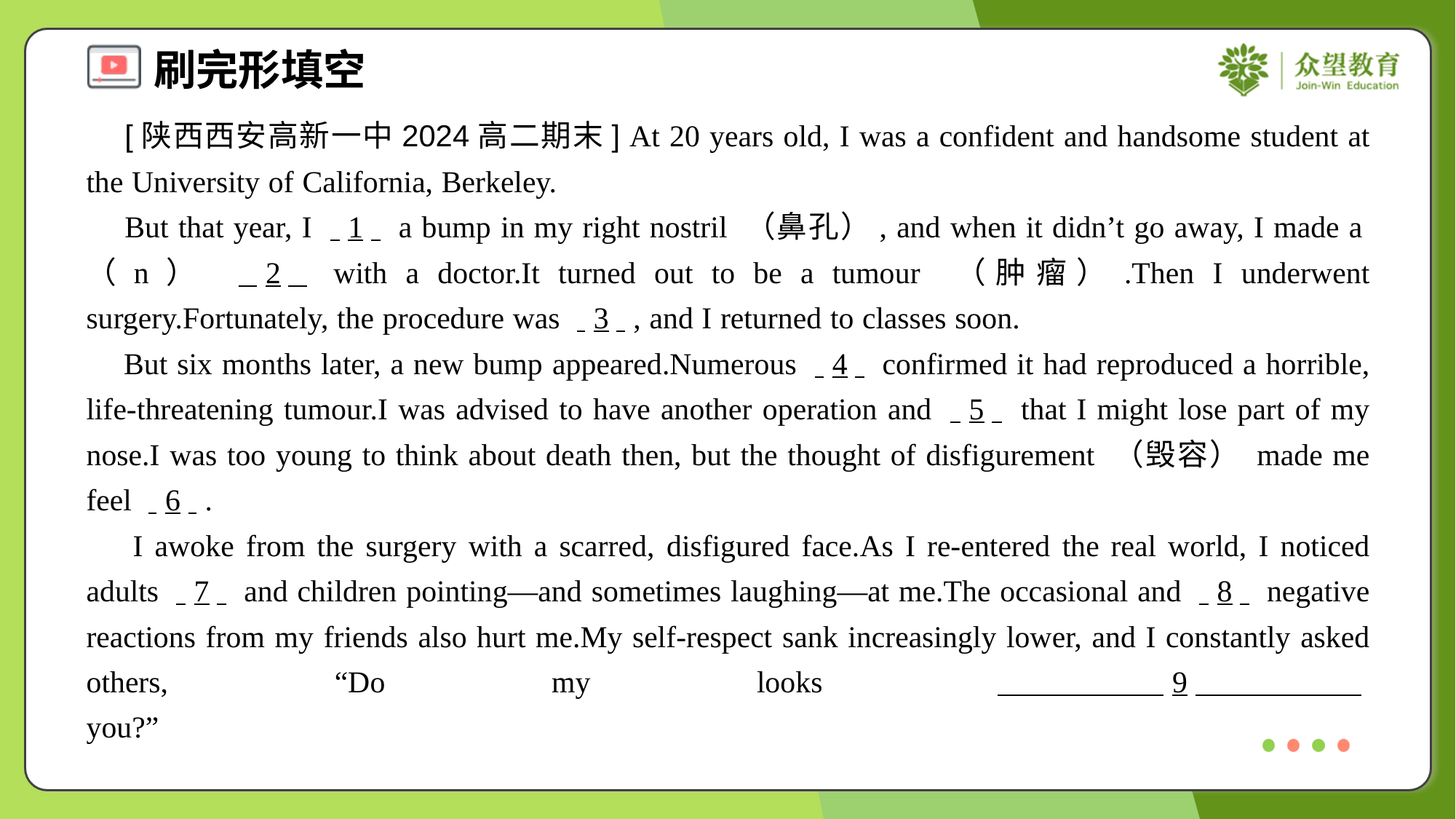

[陕西西安高新一中2024高二期末] At 20 years old, I was a confident and handsome student at the University of California, Berkeley.
    But that year, I . .1. . a bump in my right nostril （鼻孔）, and when it didn’t go away, I made a（n） . .2. . with a doctor.It turned out to be a tumour （肿瘤）.Then I underwent surgery.Fortunately, the procedure was . .3. ., and I returned to classes soon.
    But six months later, a new bump appeared.Numerous . .4. . confirmed it had reproduced a horrible, life-threatening tumour.I was advised to have another operation and . .5. . that I might lose part of my nose.I was too young to think about death then, but the thought of disfigurement （毁容） made me feel . .6. ..
    I awoke from the surgery with a scarred, disfigured face.As I re-entered the real world, I noticed adults . .7. . and children pointing—and sometimes laughing—at me.The occasional and . .8. . negative reactions from my friends also hurt me.My self-respect sank increasingly lower, and I constantly asked others, “Do my looks . .9. . you?”#4